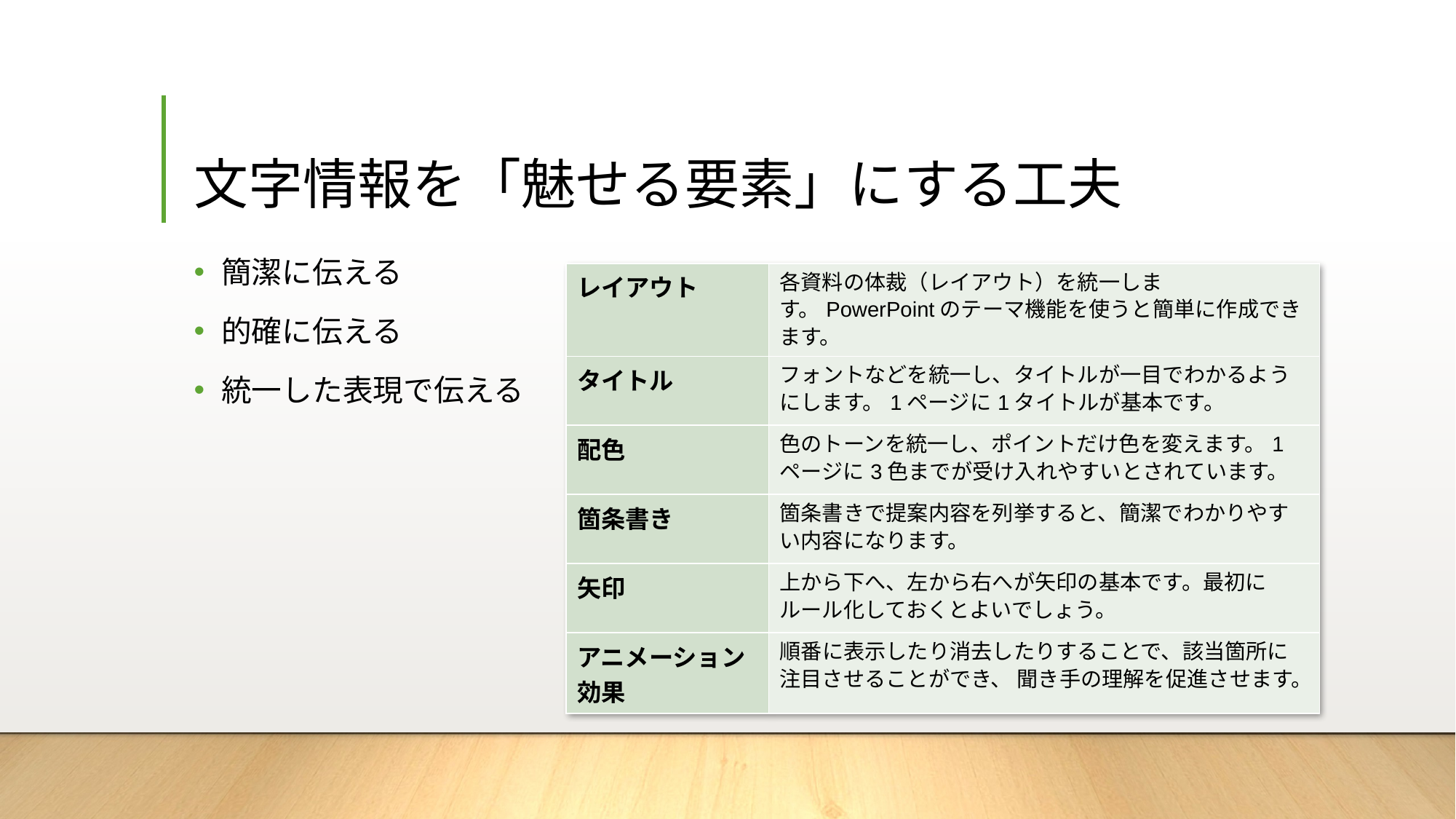

# 文字情報を「魅せる要素」にする工夫
簡潔に伝える
的確に伝える
統一した表現で伝える
| レイアウト | 各資料の体裁（レイアウト）を統一します。PowerPointのテーマ機能を使うと簡単に作成できます。 |
| --- | --- |
| タイトル | フォントなどを統一し、タイトルが一目でわかるようにします。1ページに1タイトルが基本です。 |
| 配色 | 色のトーンを統一し、ポイントだけ色を変えます。1ページに3色までが受け入れやすいとされています。 |
| 箇条書き | 箇条書きで提案内容を列挙すると、簡潔でわかりやすい内容になります。 |
| 矢印 | 上から下へ、左から右へが矢印の基本です。最初にルール化しておくとよいでしょう。 |
| アニメーション効果 | 順番に表示したり消去したりすることで、該当箇所に注目させることができ、 聞き手の理解を促進させます。 |